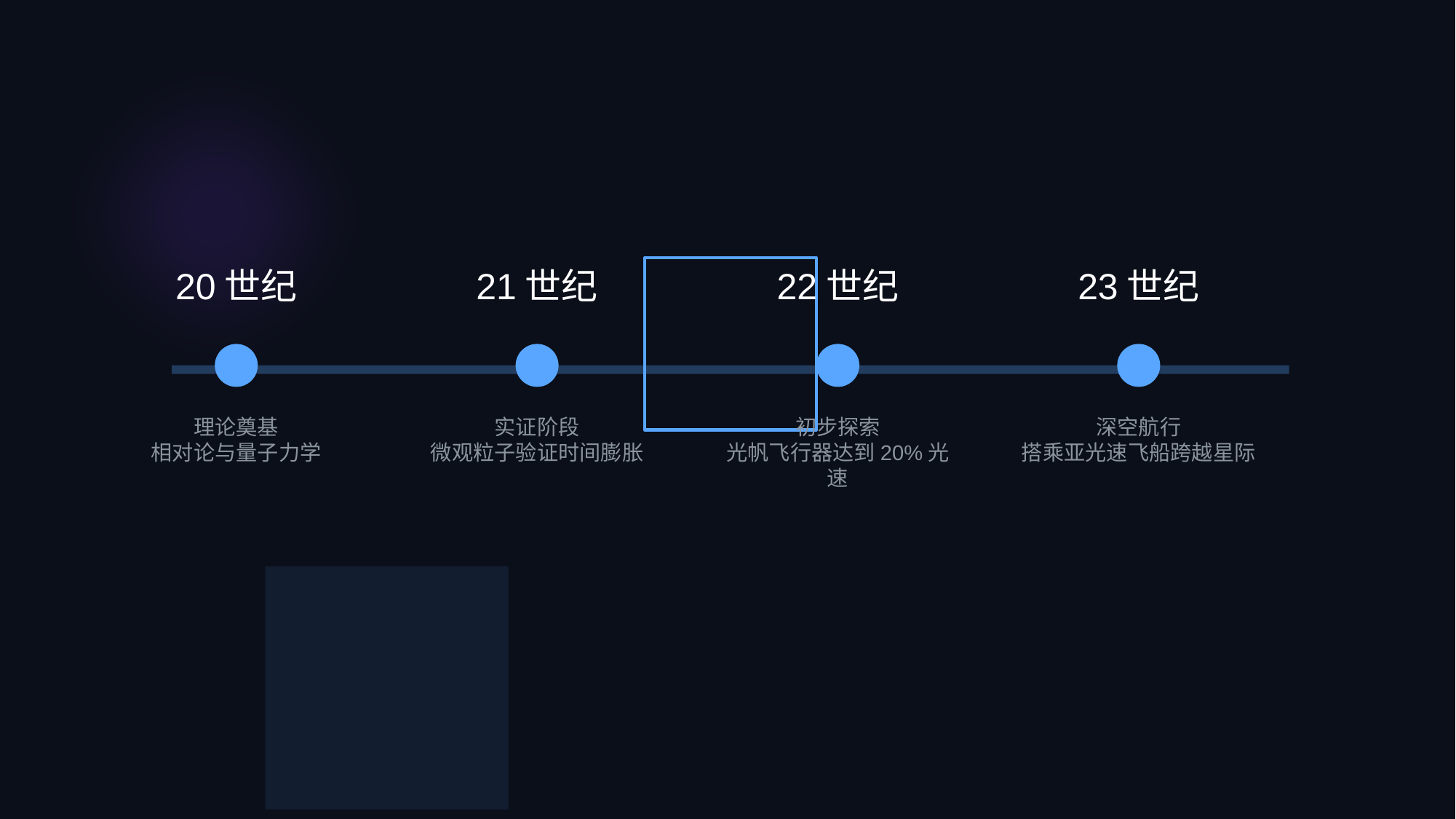

时空旅行指南
三大理论基石
从 理 论 到 实 践
开启你的第四维之旅，了解关于时间的终极奥秘

理论
理论
理论
20世纪
21世纪

22世纪
23世纪
“时间不是一条单行道，而是一片可以航行的海洋。”
38微秒
保持好奇，探索未知
描述
描述
描述

GPS 卫星每天比地面快的时间
必须修正否则定位失效
理论奠基
相对论与量子力学
实证阶段
微观粒子验证时间膨胀
初步探索
光帆飞行器达到20%光速
深空航行
搭乘亚光速飞船跨越星际
爱因斯坦的相对论打破了绝对时空观
属于人类的时空时代终将到来